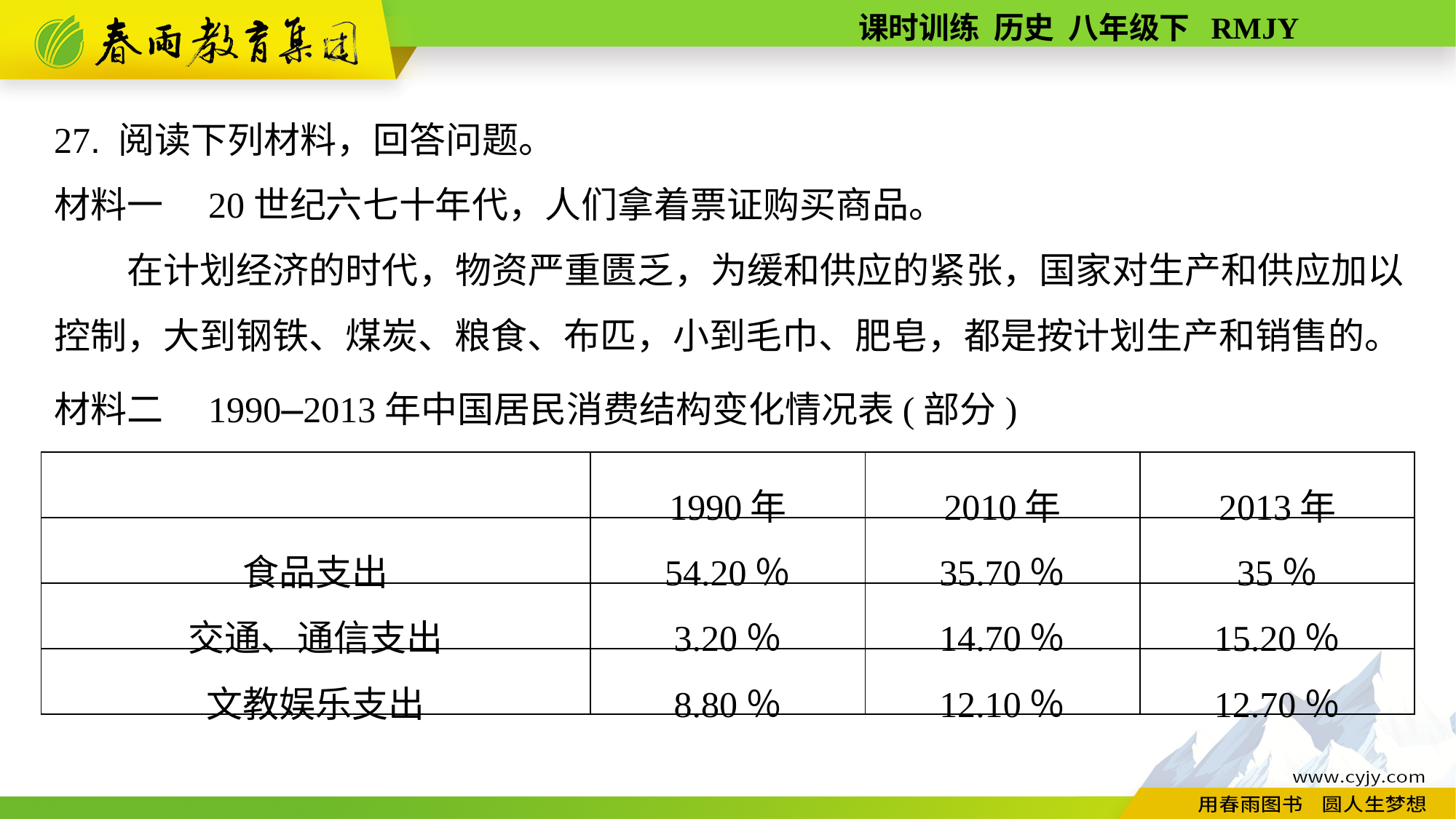

27. 阅读下列材料，回答问题。
材料一　20世纪六七十年代，人们拿着票证购买商品。
在计划经济的时代，物资严重匮乏，为缓和供应的紧张，国家对生产和供应加以控制，大到钢铁、煤炭、粮食、布匹，小到毛巾、肥皂，都是按计划生产和销售的。
材料二　1990—2013年中国居民消费结构变化情况表(部分)
|  | 1990年 | 2010年 | 2013年 |
| --- | --- | --- | --- |
| 食品支出 | 54.20％ | 35.70％ | 35％ |
| 交通、通信支出 | 3.20％ | 14.70％ | 15.20％ |
| 文教娱乐支出 | 8.80％ | 12.10％ | 12.70％ |